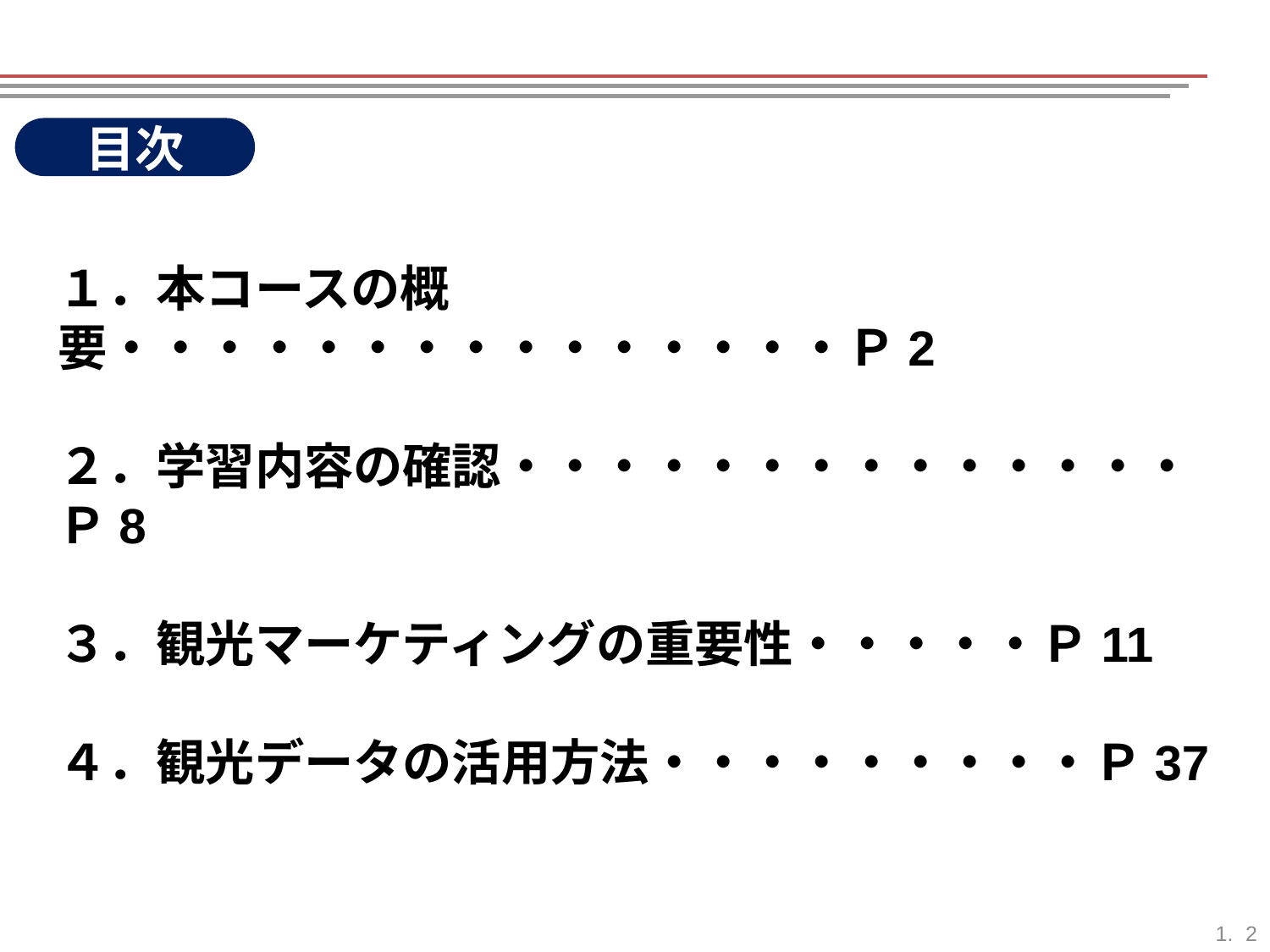

目次
１．本コースの概要・・・・・・・・・・・・・・・Ｐ2

２．学習内容の確認・・・・・・・・・・・・・・Ｐ8

３．観光マーケティングの重要性・・・・・Ｐ11

４．観光データの活用方法・・・・・・・・・Ｐ37

2